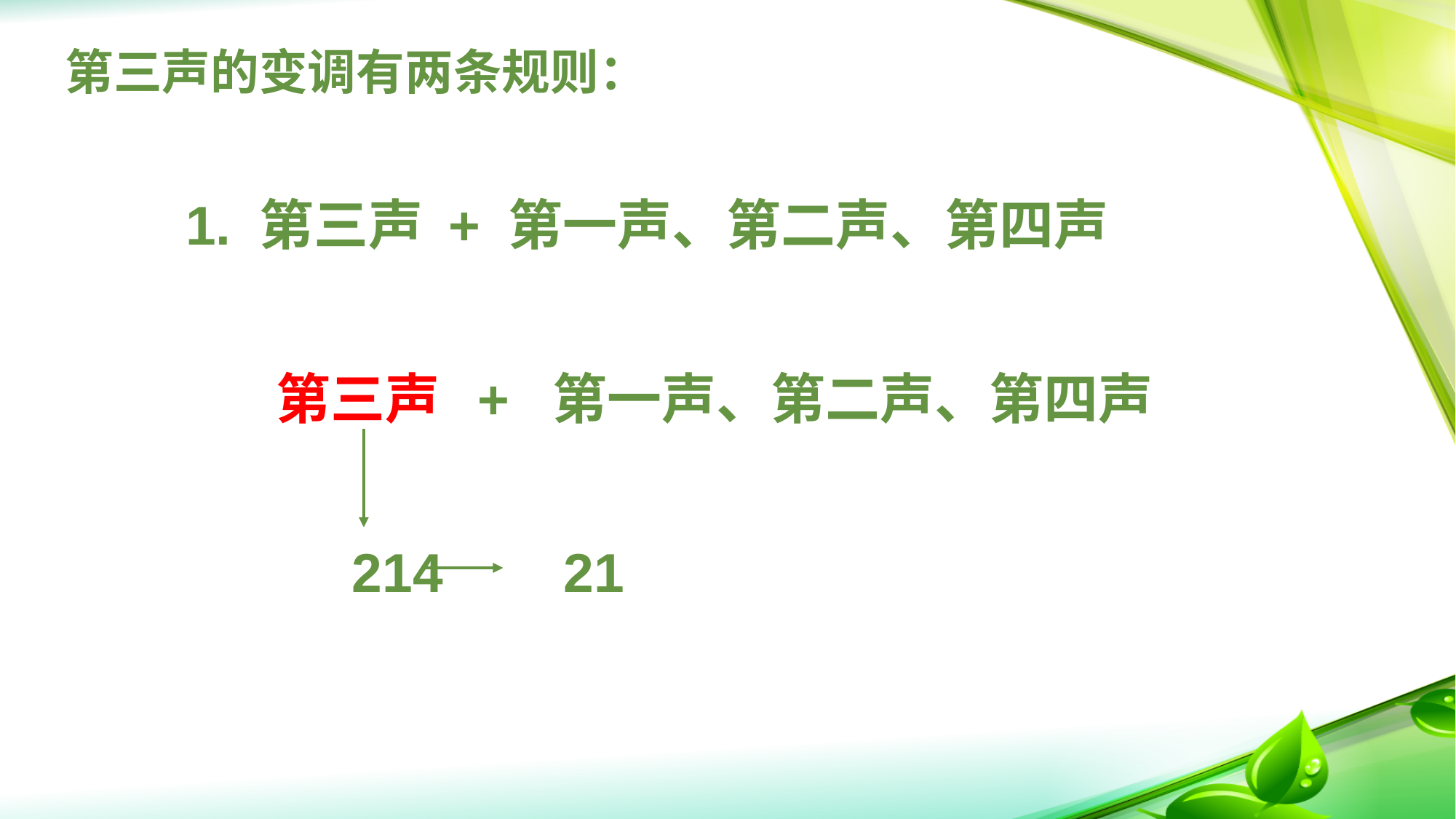

# 第三声的变调有两条规则：
        1. 第三声 + 第一声、第二声、第四声

                第三声  +  第一声、第二声、第四声

                   214        21